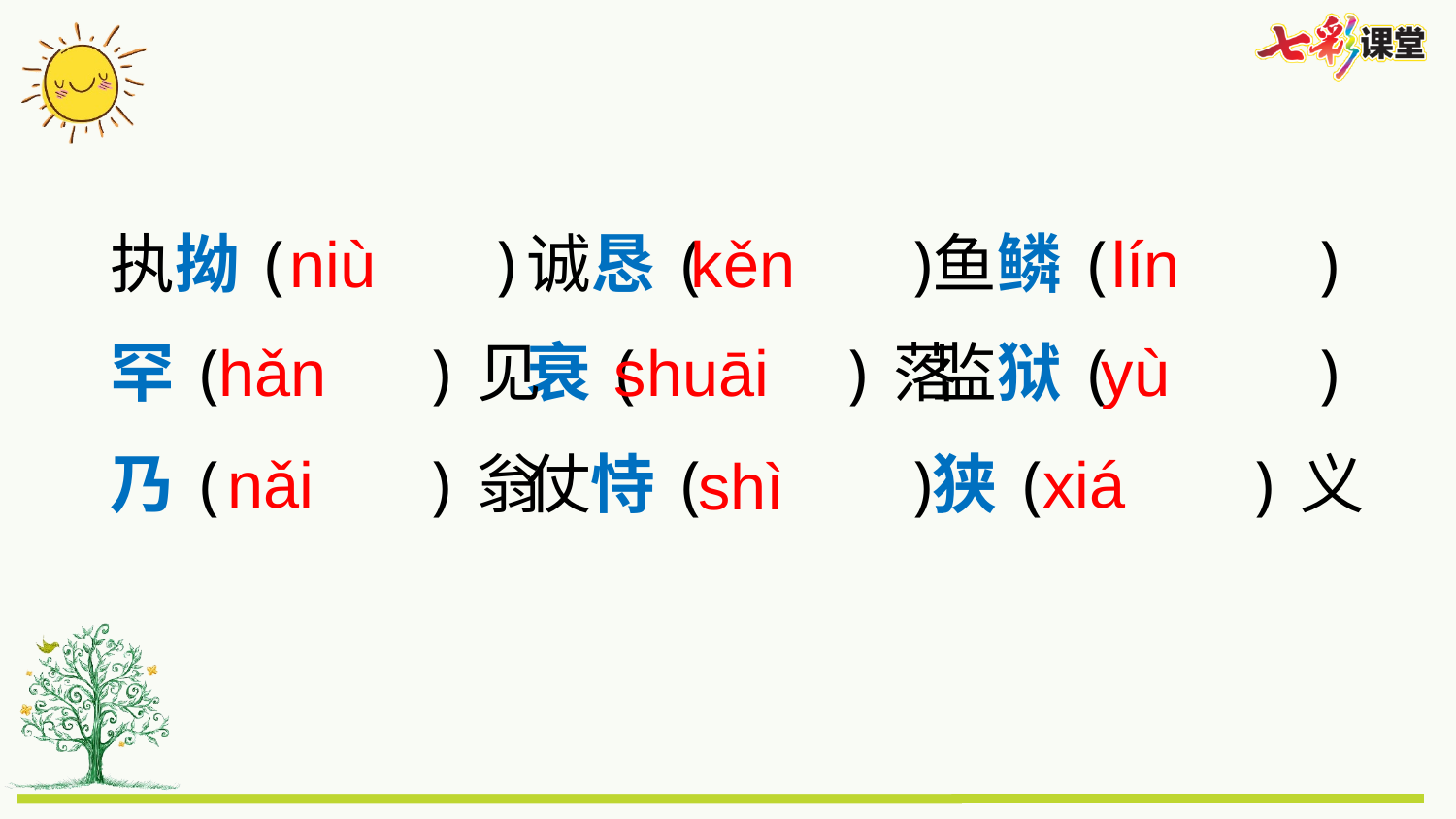

执拗(     )
niù
诚恳(     )
kěn
鱼鳞(     )
lín
罕(     )见
hǎn
衰(     )落
shuāi
监狱(     )
yù
乃(     )翁
nǎi
仗恃(     )
狭(     )义
xiá
shì